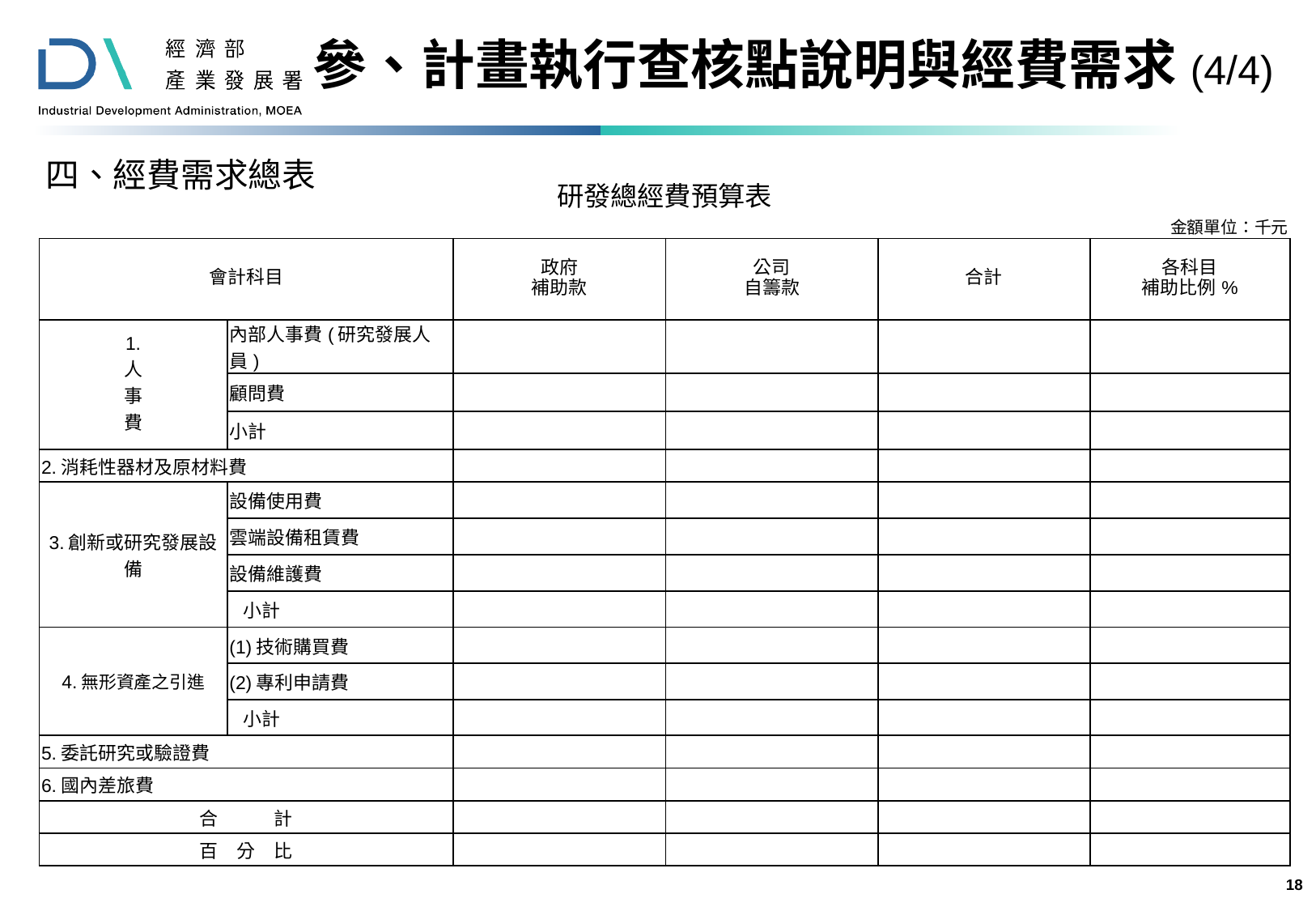

參、計畫執行查核點說明與經費需求(4/4)
四、經費需求總表
| 研發總經費預算表 |  |  |  |  |  |
| --- | --- | --- | --- | --- | --- |
| 金額單位：千元 |  |  |  |  |  |
| 會計科目 |  | 政府 補助款 | 公司 自籌款 | 合計 | 各科目 補助比例% |
| 1. 人 事 費 | 內部人事費(研究發展人員) |  |  |  |  |
|  | 顧問費 |  |  |  |  |
|  | 小計 |  |  |  |  |
| 2.消耗性器材及原材料費 |  |  |  |  |  |
| 3.創新或研究發展設備 | 設備使用費 |  |  |  |  |
|  | 雲端設備租賃費 |  |  |  |  |
|  | 設備維護費 |  |  |  |  |
|  | 小計 |  |  |  |  |
| 4.無形資產之引進 | (1)技術購買費 |  |  |  |  |
|  | (2)專利申請費 |  |  |  |  |
|  | 小計 |  |  |  |  |
| 5.委託研究或驗證費 |  |  |  |  |  |
| 6.國內差旅費 |  |  |  |  |  |
| 合　　　計 |  |  |  |  |  |
| 百　分　比 |  |  |  |  |  |
18